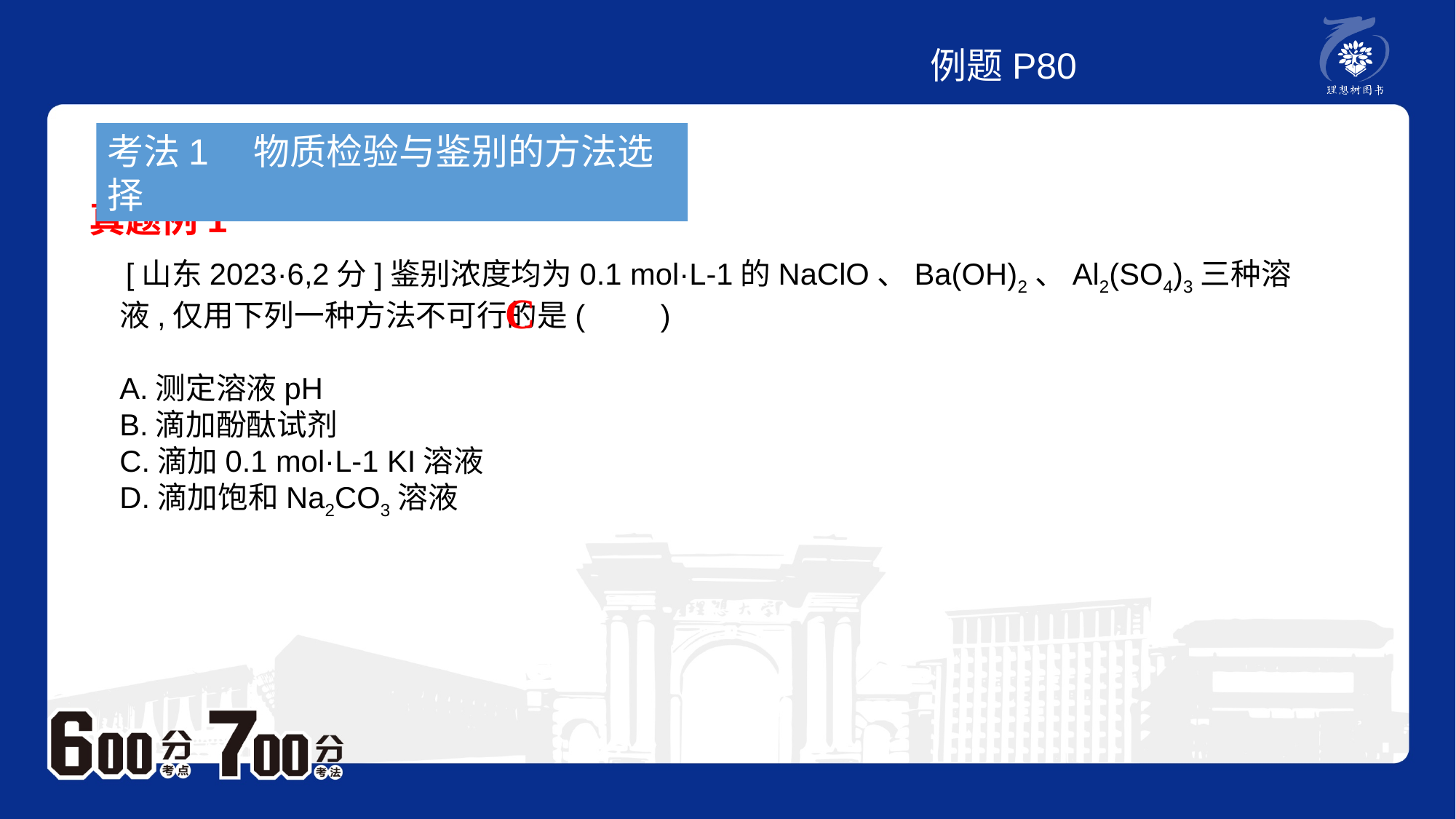

例题P80
考法1　物质检验与鉴别的方法选择
真题例1
 [山东2023·6,2分]鉴别浓度均为0.1 mol·L-1的NaClO、Ba(OH)2、Al2(SO4)3三种溶液,仅用下列一种方法不可行的是(　　)

A.测定溶液pH
B.滴加酚酞试剂
C.滴加0.1 mol·L-1 KI溶液
D.滴加饱和Na2CO3溶液
C